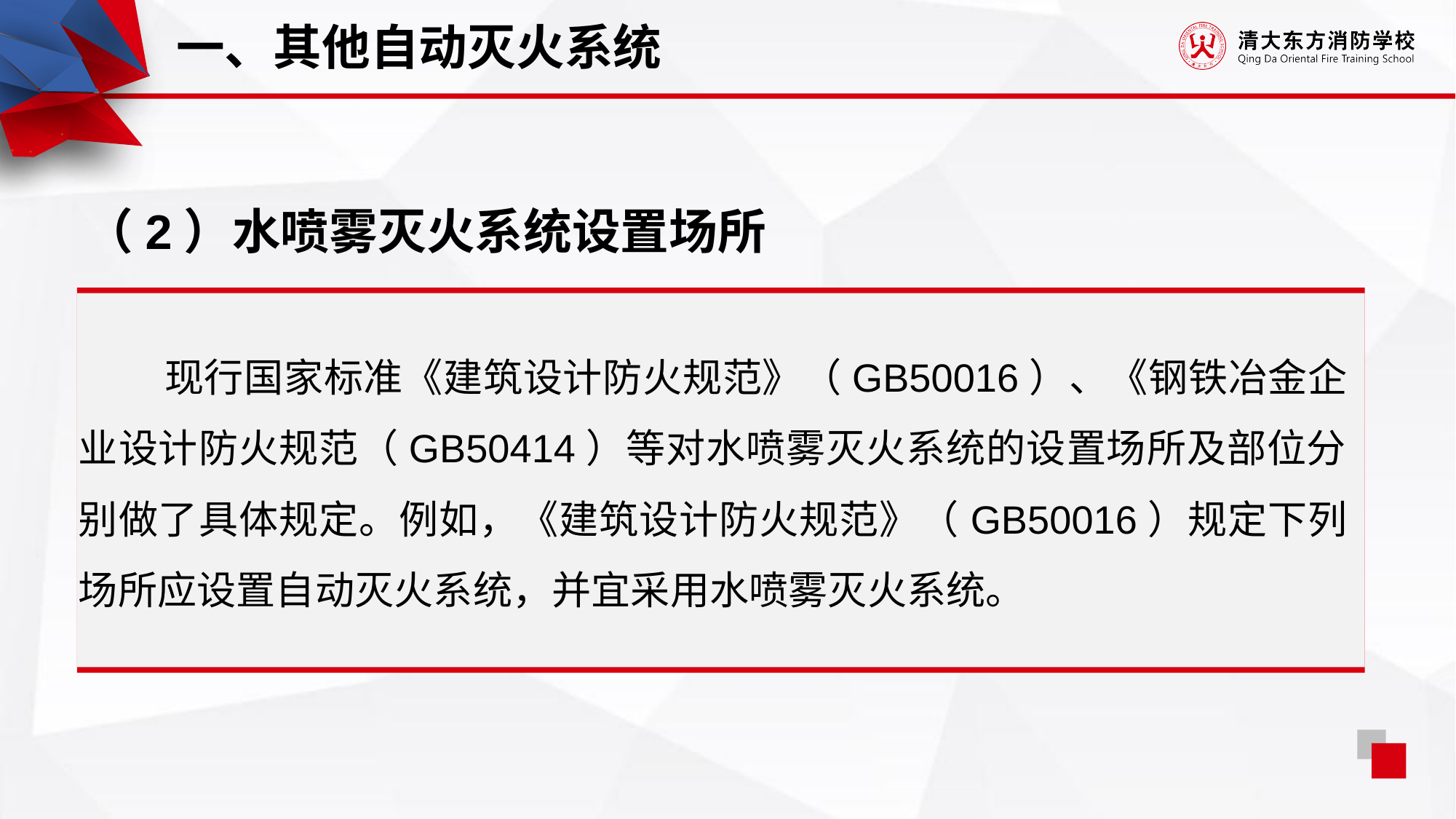

一、其他自动灭火系统

（2）水喷雾灭火系统设置场所

现行国家标准《建筑设计防火规范》（GB50016）、《钢铁冶金企业设计防火规范（GB50414）等对水喷雾灭火系统的设置场所及部位分别做了具体规定。例如，《建筑设计防火规范》（GB50016）规定下列场所应设置自动灭火系统，并宜采用水喷雾灭火系统。